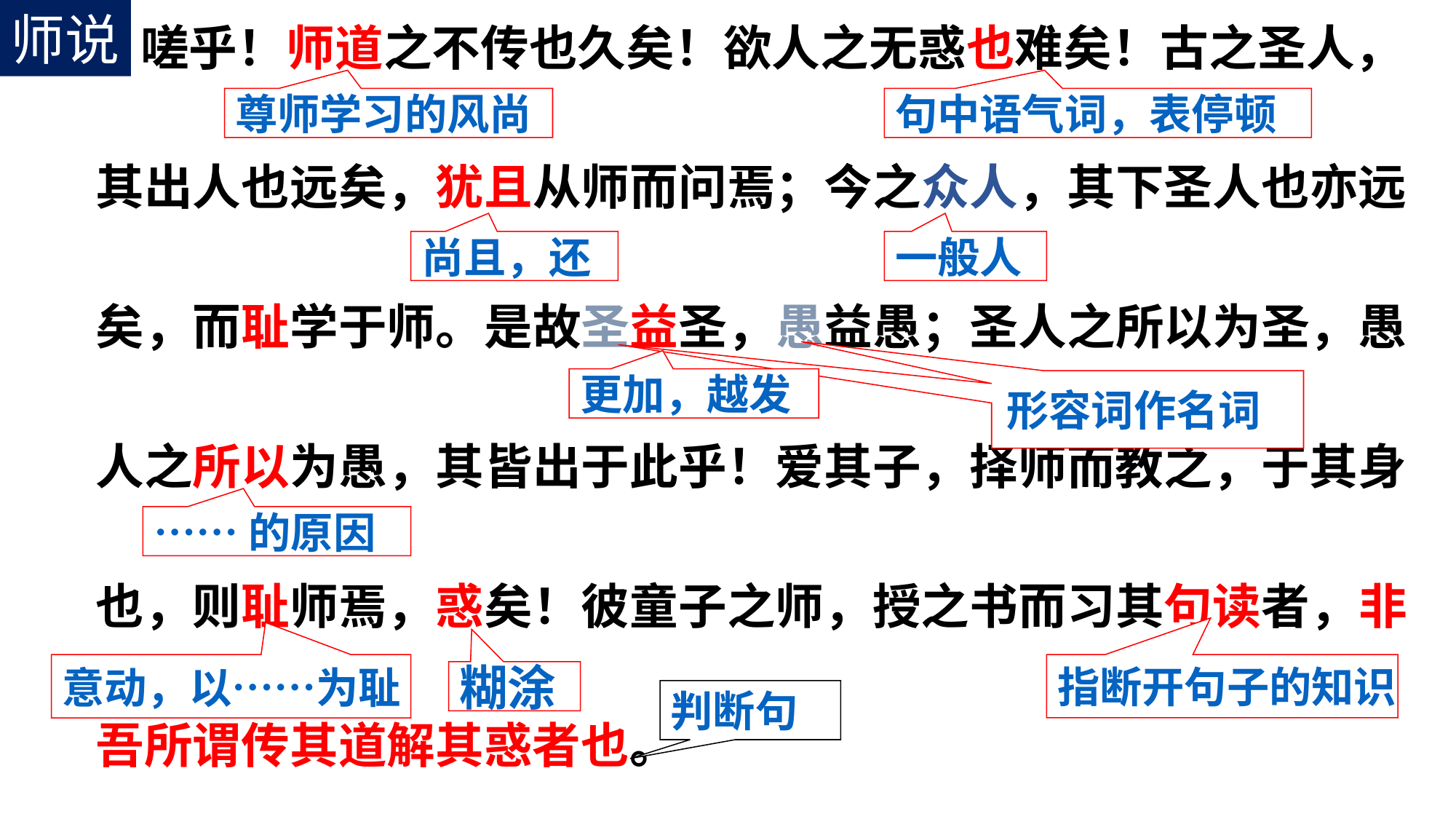

师说
   嗟乎！师道之不传也久矣！欲人之无惑也难矣！古之圣人，

其出人也远矣，犹且从师而问焉；今之众人，其下圣人也亦远

矣，而耻学于师。是故圣益圣，愚益愚；圣人之所以为圣，愚

人之所以为愚，其皆出于此乎！爱其子，择师而教之，于其身

也，则耻师焉，惑矣！彼童子之师，授之书而习其句读者，非

吾所谓传其道解其惑者也。
尊师学习的风尚
句中语气词，表停顿
尚且，还
一般人

更加，越发
形容词作名词
……的原因
意动，以……为耻
指断开句子的知识
糊涂
判断句